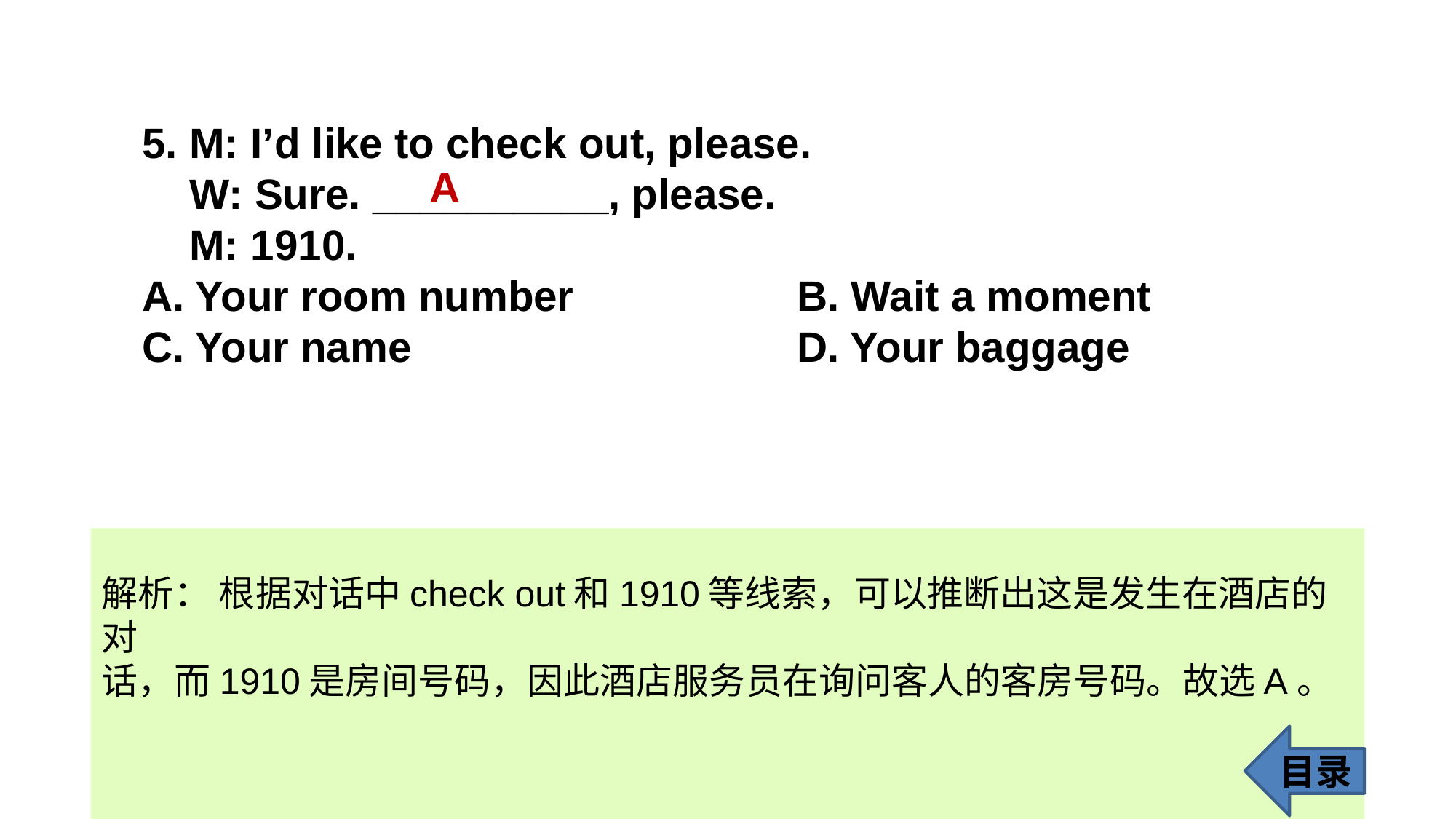

5. M: I’d like to check out, please.
    W: Sure. __________, please.
    M: 1910.
A. Your room number 		B. Wait a moment
C. Your name 				D. Your baggage
A

解析： 根据对话中check out和1910等线索，可以推断出这是发生在酒店的对
话，而1910是房间号码，因此酒店服务员在询问客人的客房号码。故选A。
目录
9